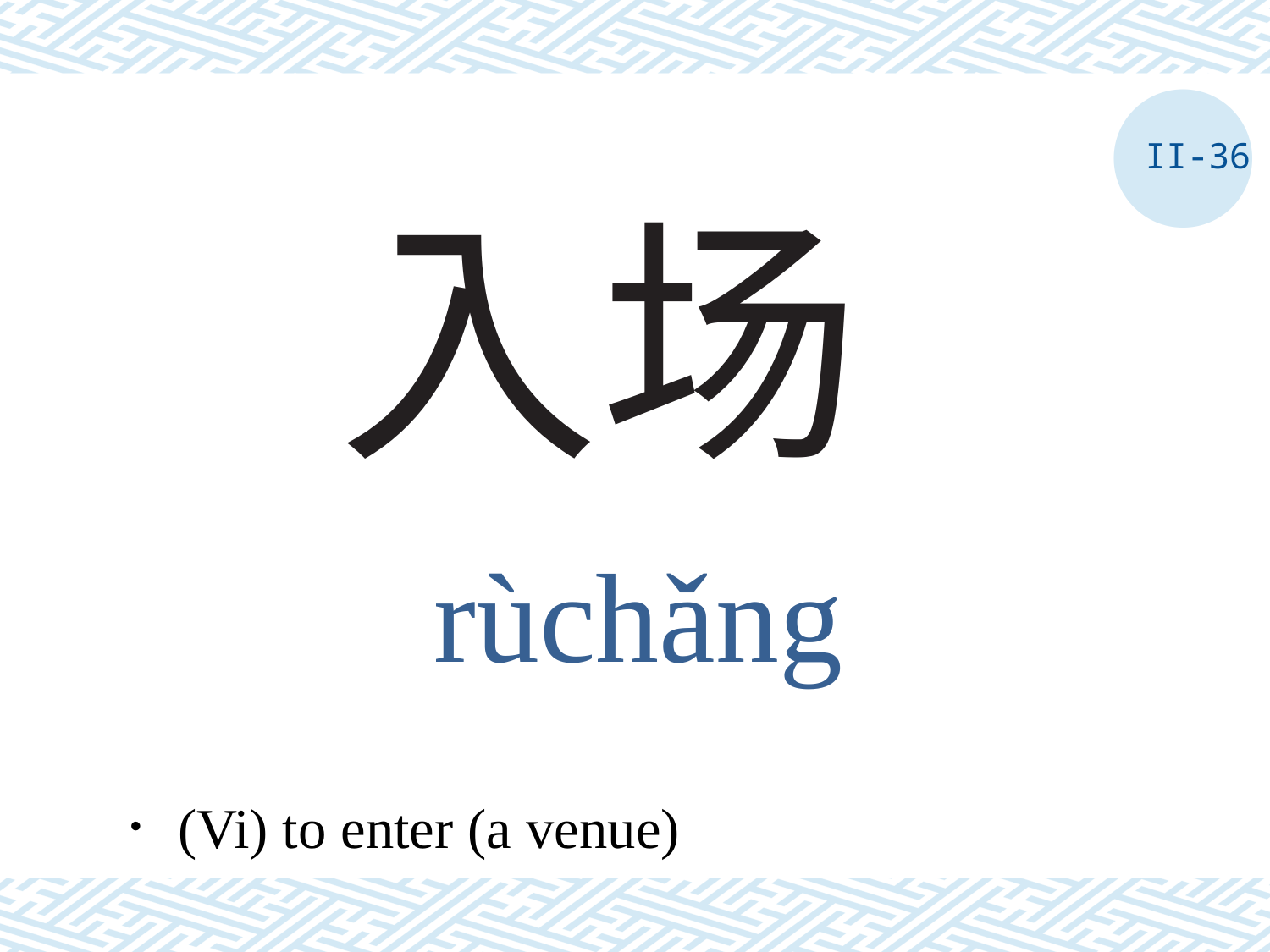

II-36
# 入场
rùchǎng
．(Vi) to enter (a venue)